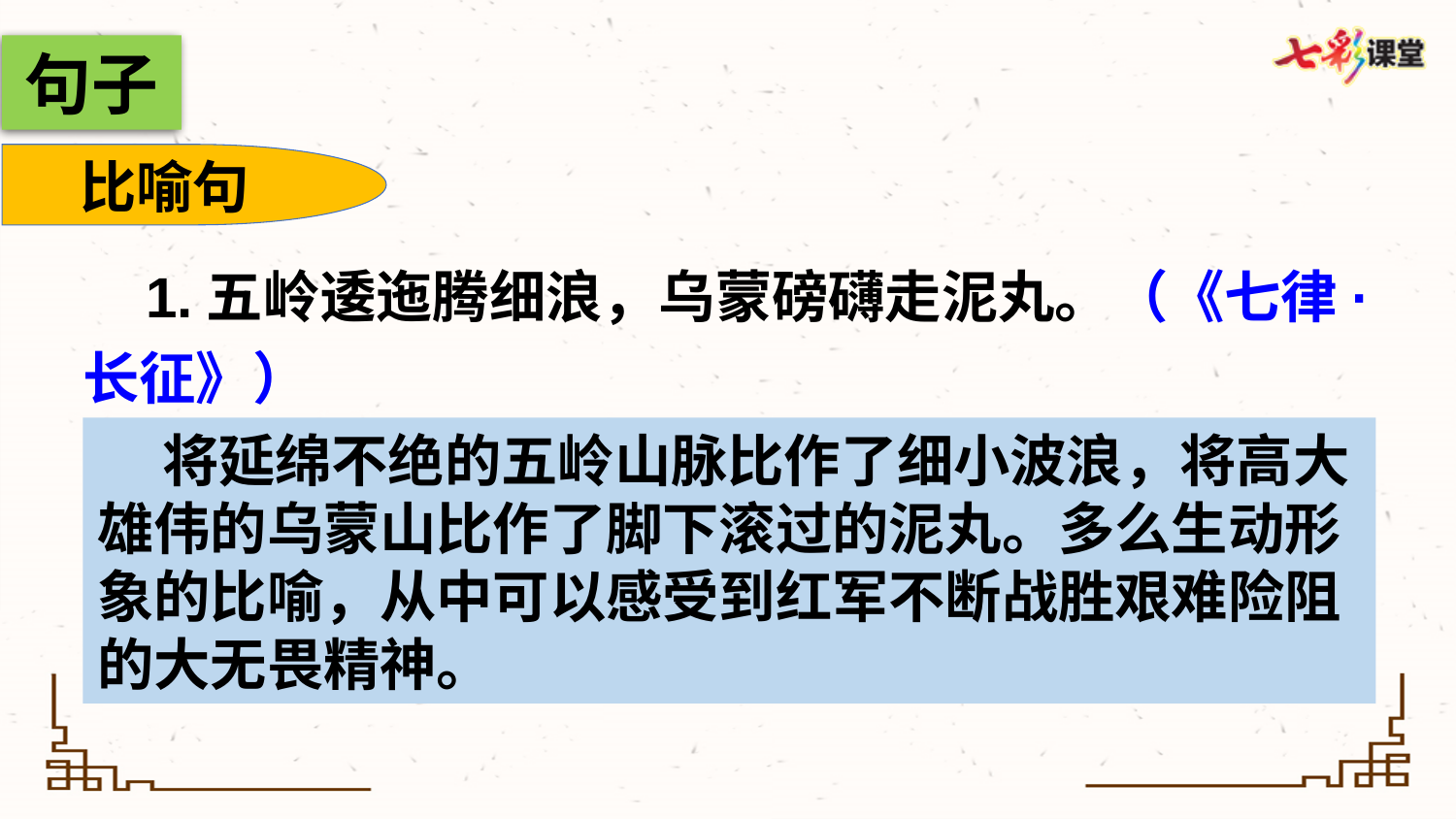

句子

比喻句
    1.五岭逶迤腾细浪，乌蒙磅礴走泥丸。（《七律·长征》）
    将延绵不绝的五岭山脉比作了细小波浪，将高大雄伟的乌蒙山比作了脚下滚过的泥丸。多么生动形象的比喻，从中可以感受到红军不断战胜艰难险阻的大无畏精神。